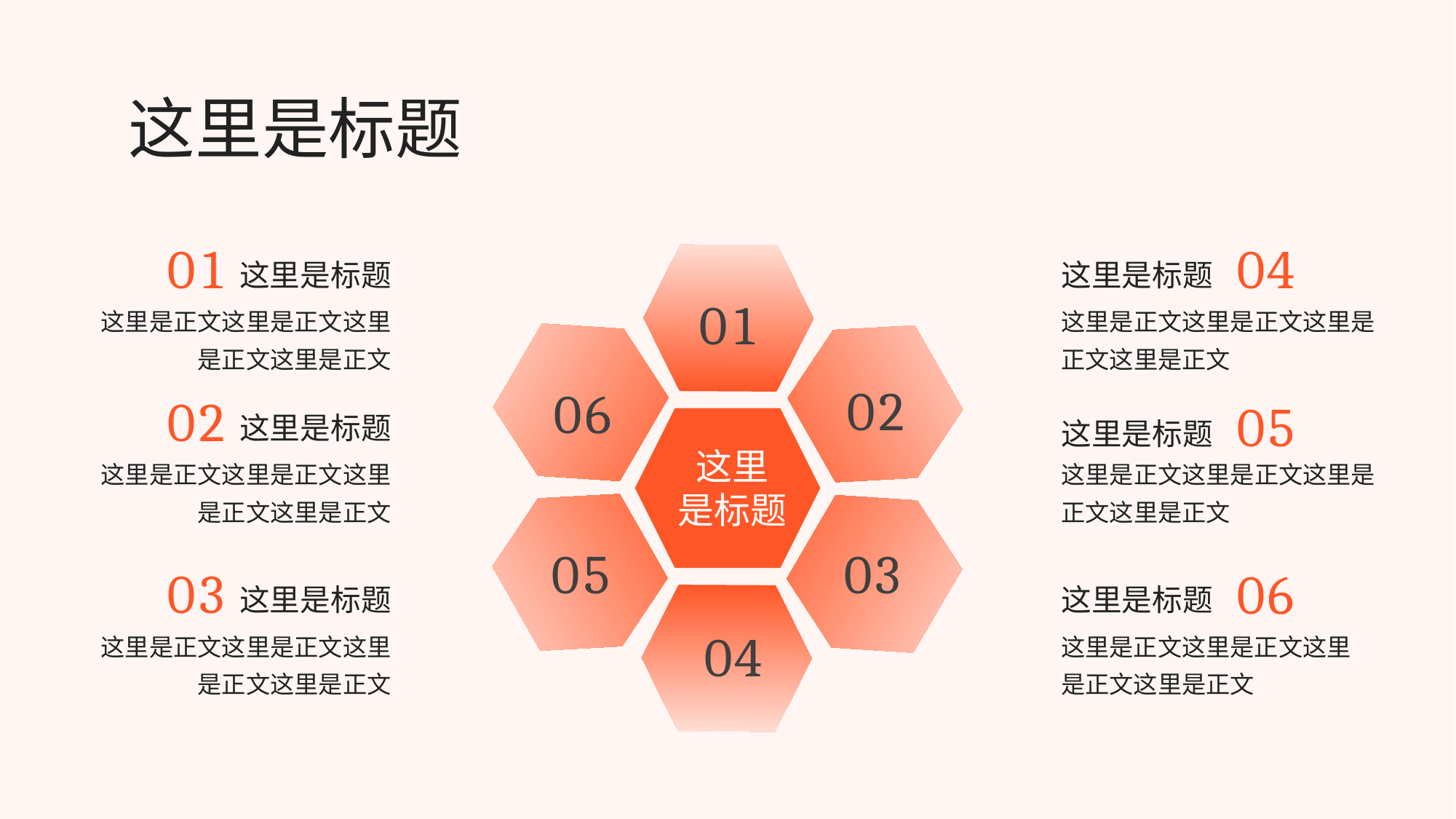

这里是标题
01
04

这里是标题
这里是标题
01
这里是正文这里是正文这里是正文这里是正文
这里是正文这里是正文这里是正文这里是正文
02
06
02
05
这里是标题
这里是标题
这里
是标题
这里是正文这里是正文这里是正文这里是正文
这里是正文这里是正文这里是正文这里是正文
05
03
03
06
这里是标题
这里是标题
04
这里是正文这里是正文这里是正文这里是正文
这里是正文这里是正文这里是正文这里是正文